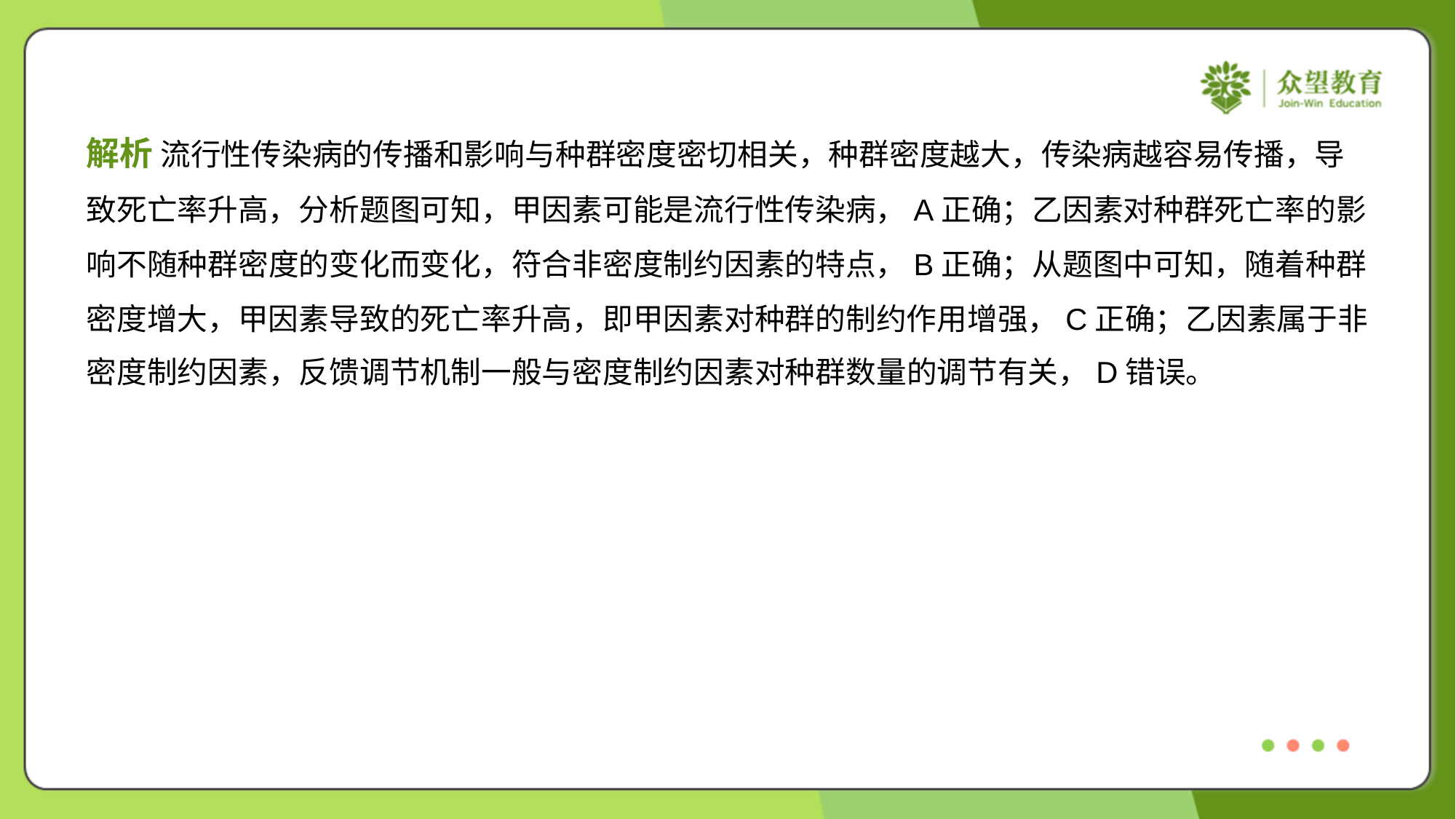

解析 流行性传染病的传播和影响与种群密度密切相关，种群密度越大，传染病越容易传播，导
致死亡率升高，分析题图可知，甲因素可能是流行性传染病，A正确；乙因素对种群死亡率的影
响不随种群密度的变化而变化，符合非密度制约因素的特点，B正确；从题图中可知，随着种群
密度增大，甲因素导致的死亡率升高，即甲因素对种群的制约作用增强，C正确；乙因素属于非
密度制约因素，反馈调节机制一般与密度制约因素对种群数量的调节有关，D错误。